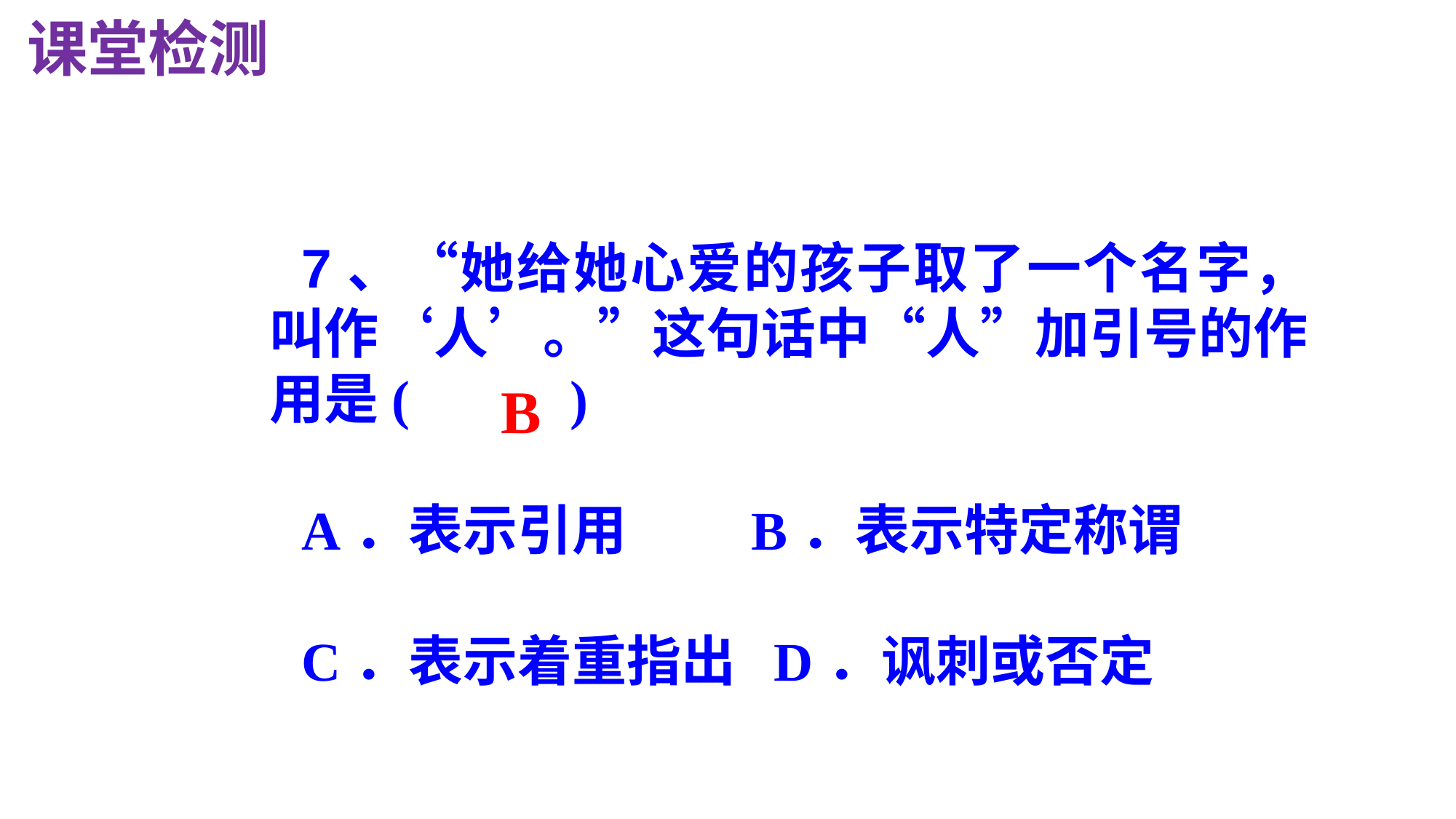

课堂检测
7、“她给她心爱的孩子取了一个名字，叫作‘人’。”这句话中“人”加引号的作用是(　  　)

A．表示引用         B．表示特定称谓

C．表示着重指出  D．讽刺或否定
B